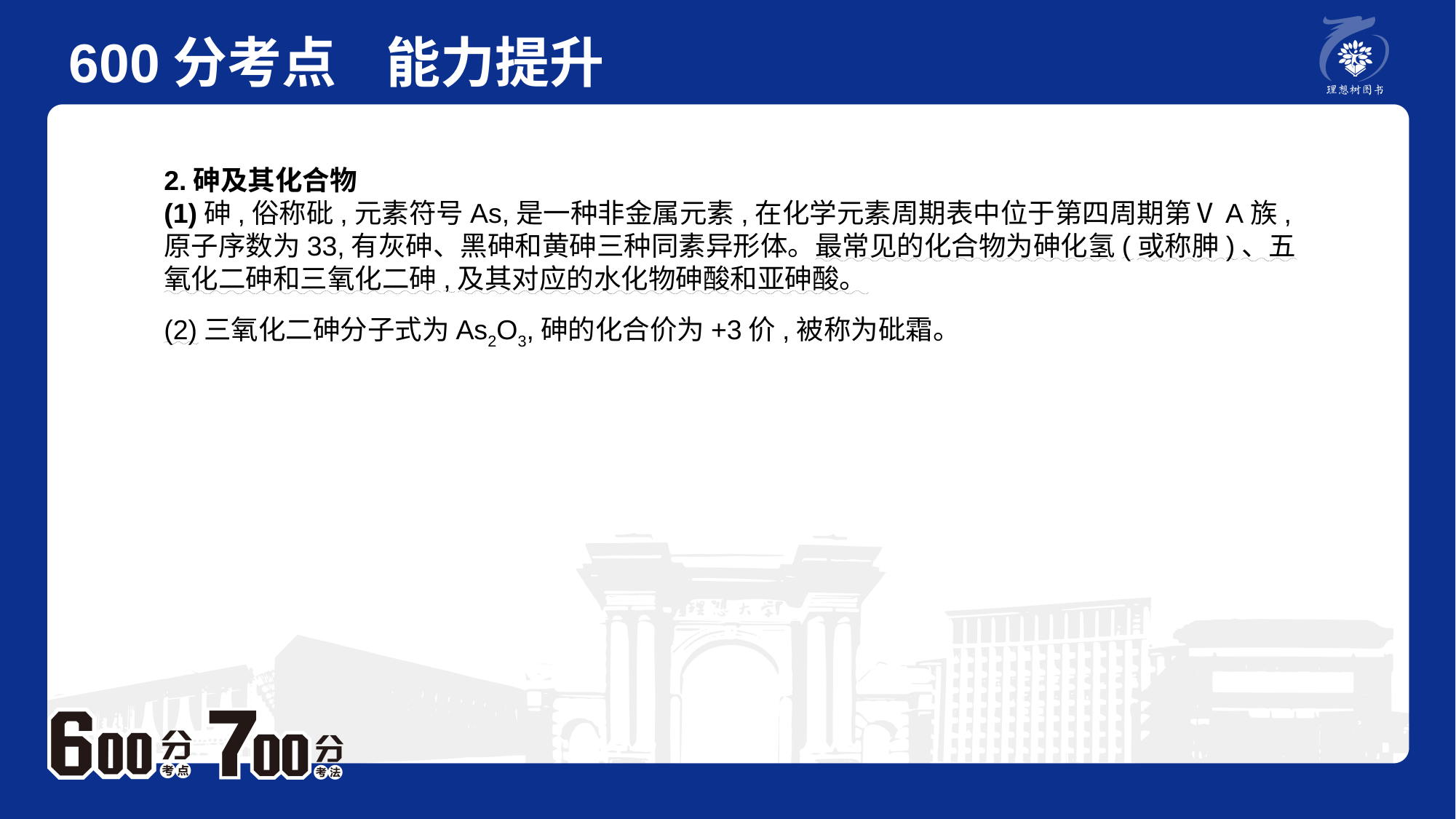

600分考点    能力提升
　               例题P2
2.砷及其化合物(1)砷,俗称砒,元素符号As,是一种非金属元素,在化学元素周期表中位于第四周期第ⅤA族,原子序数为33,有灰砷、黑砷和黄砷三种同素异形体。最常见的化合物为砷化氢(或称胂)、五氧化二砷和三氧化二砷,及其对应的水化物砷酸和亚砷酸。(2)三氧化二砷分子式为As2O3,砷的化合价为+3价,被称为砒霜。